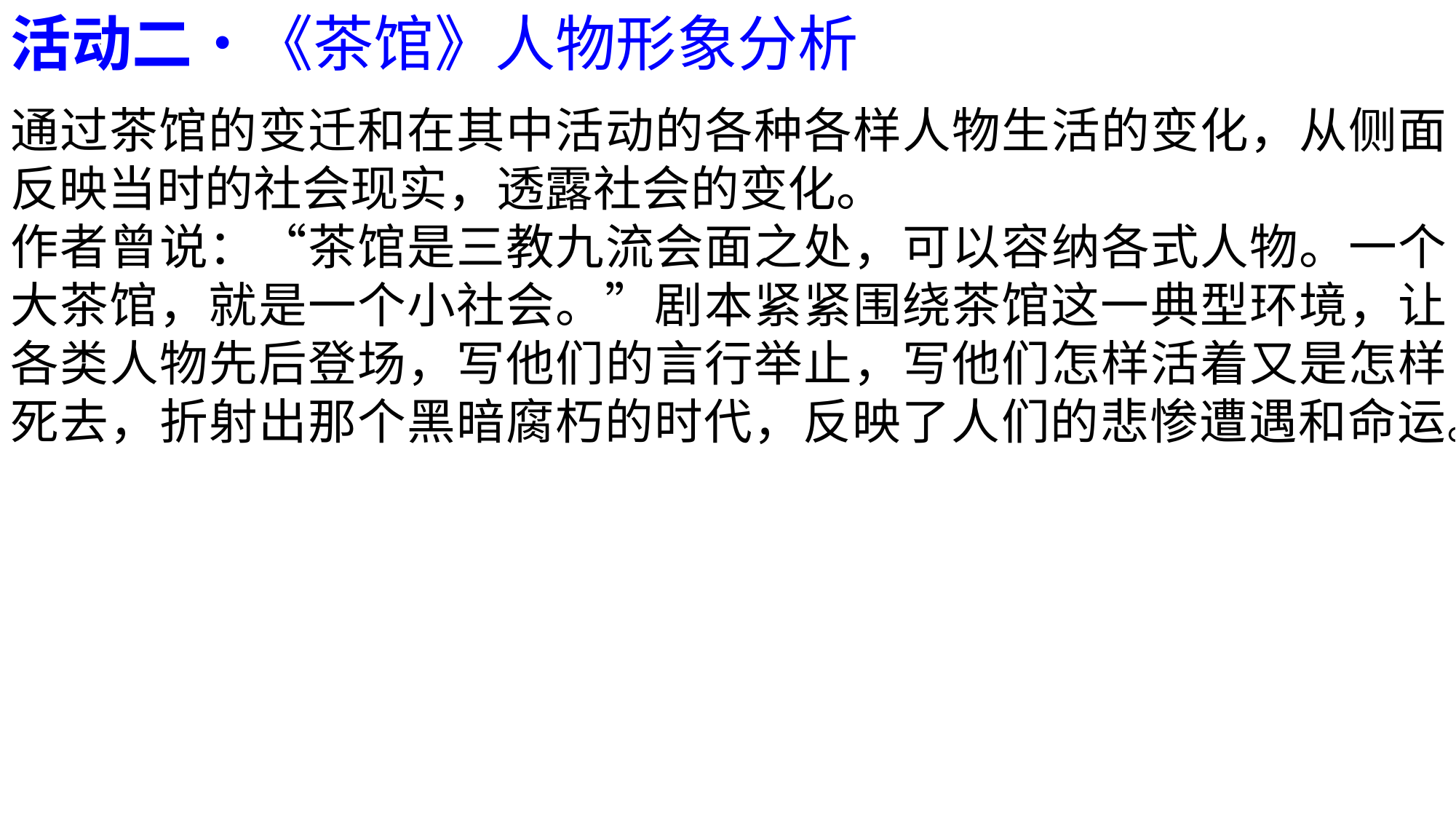

活动二•《茶馆》人物形象分析
通过茶馆的变迁和在其中活动的各种各样人物生活的变化，从侧面反映当时的社会现实，透露社会的变化。
作者曾说：“茶馆是三教九流会面之处，可以容纳各式人物。一个大茶馆，就是一个小社会。”剧本紧紧围绕茶馆这一典型环境，让各类人物先后登场，写他们的言行举止，写他们怎样活着又是怎样死去，折射出那个黑暗腐朽的时代，反映了人们的悲惨遭遇和命运。